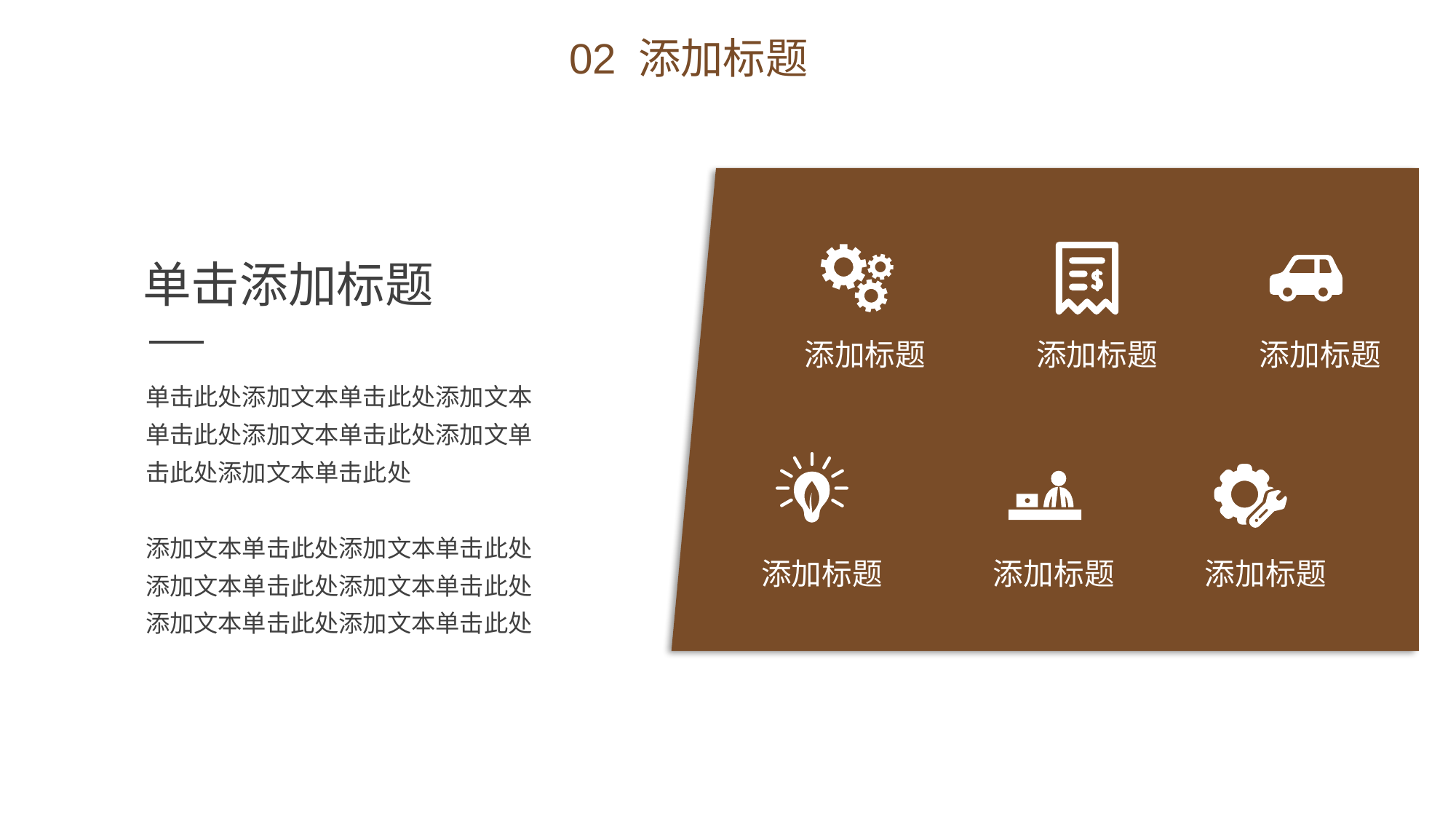

02 添加标题

单击添加标题

添加标题
添加标题
添加标题
单击此处添加文本单击此处添加文本单击此处添加文本单击此处添加文单击此处添加文本单击此处

添加文本单击此处添加文本单击此处添加文本单击此处添加文本单击此处添加文本单击此处添加文本单击此处

添加标题
添加标题
添加标题